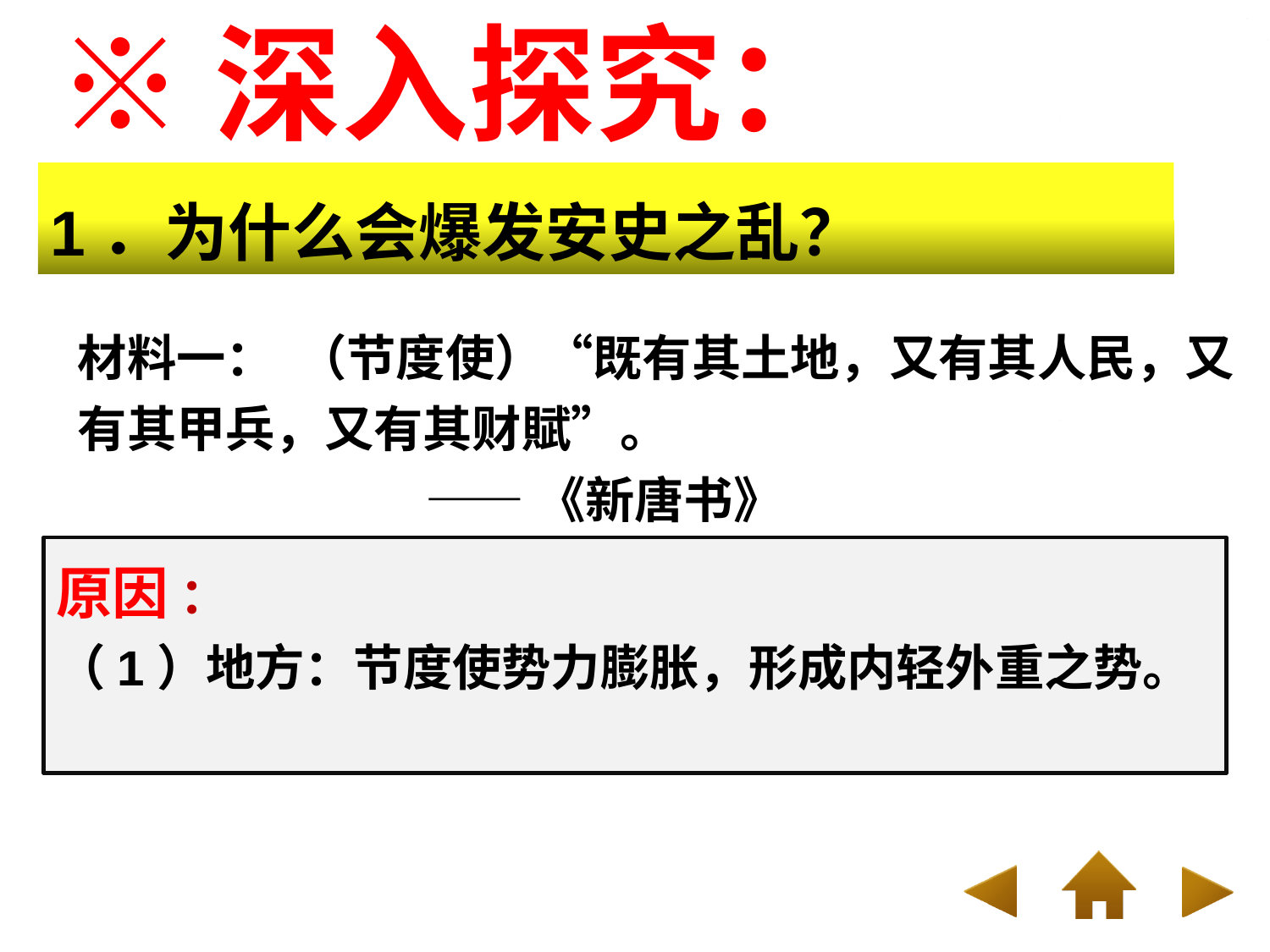

※深入探究：
1．为什么会爆发安史之乱？
材料一：  （节度使）“既有其土地，又有其人民，又有其甲兵，又有其财賦”。
                               ——《新唐书》
  唐玄宗开元十年设置节度使，许其率兵镇守边地，致使地方军力日渐强大，渐有凌驾中央之势。天宝年间，边镇兵力达50万，中央兵力则不满8万。
原因 ：
（1）地方：节度使势力膨胀，形成内轻外重之势。